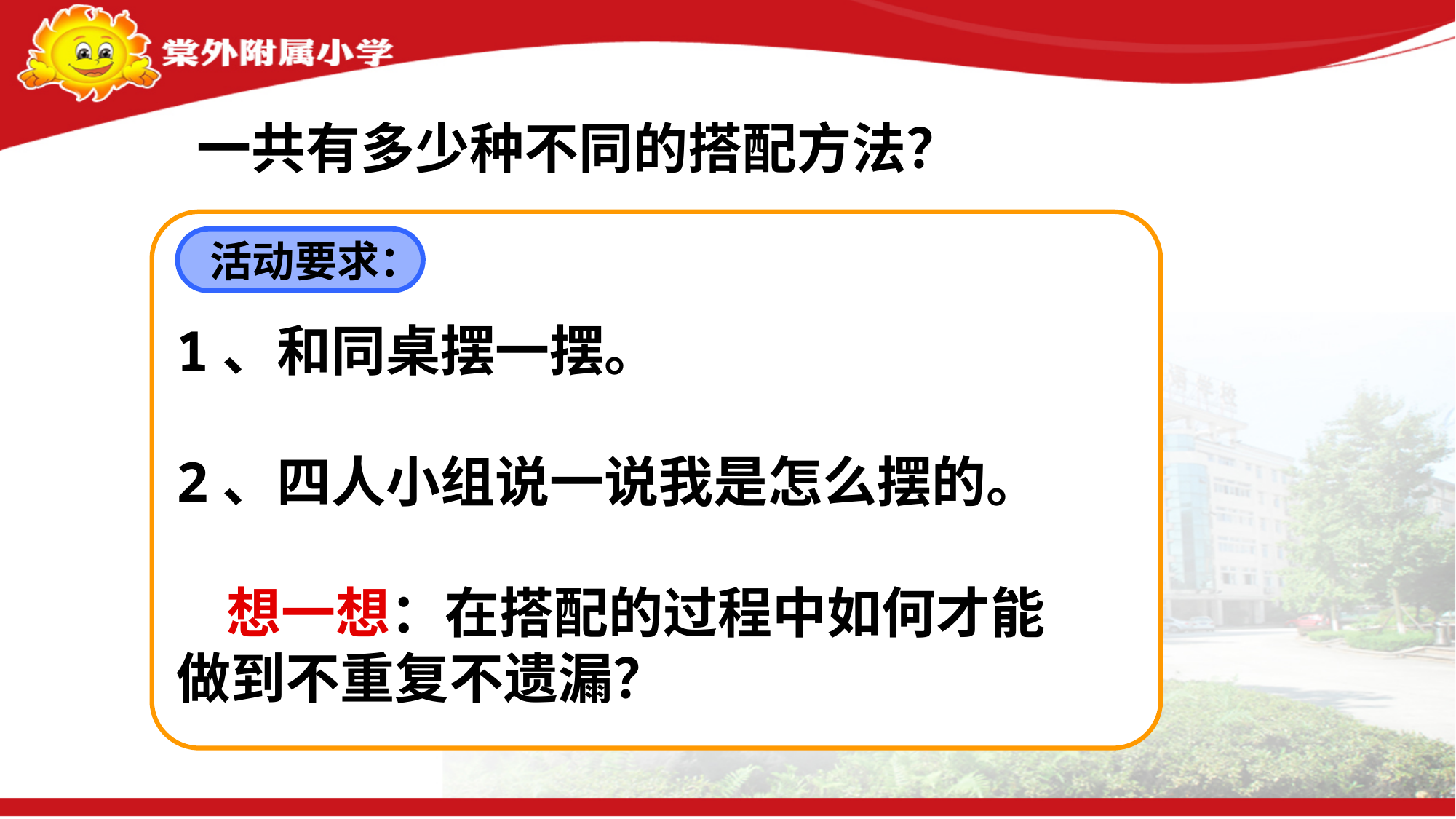

一共有多少种不同的搭配方法？

1、和同桌摆一摆。

2、四人小组说一说我是怎么摆的。

   想一想：在搭配的过程中如何才能
做到不重复不遗漏？
 活动要求：